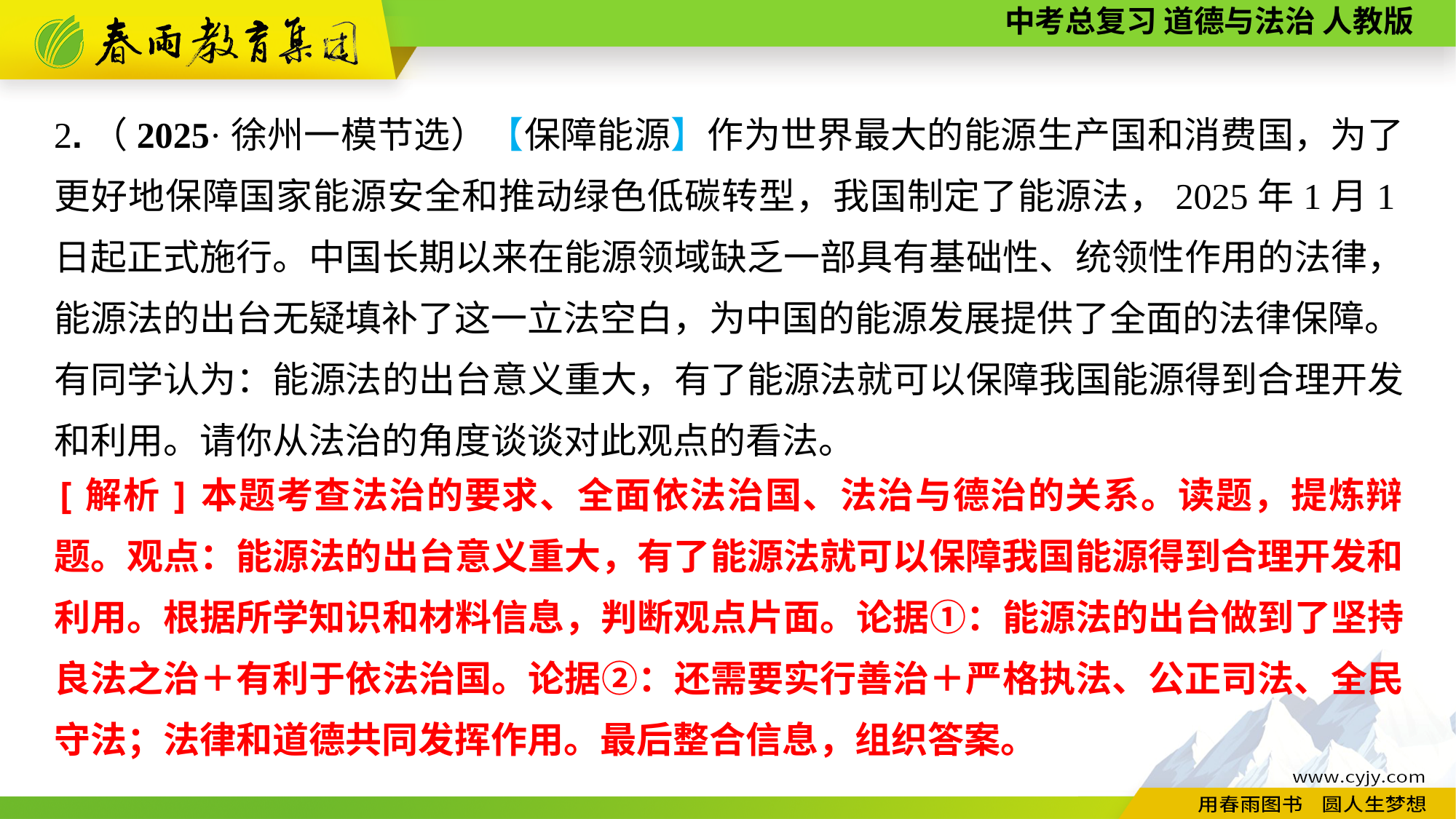

2.（2025·徐州一模节选）【保障能源】作为世界最大的能源生产国和消费国，为了更好地保障国家能源安全和推动绿色低碳转型，我国制定了能源法，2025年1月1日起正式施行。中国长期以来在能源领域缺乏一部具有基础性、统领性作用的法律，能源法的出台无疑填补了这一立法空白，为中国的能源发展提供了全面的法律保障。
有同学认为：能源法的出台意义重大，有了能源法就可以保障我国能源得到合理开发和利用。请你从法治的角度谈谈对此观点的看法。
[解析]本题考查法治的要求、全面依法治国、法治与德治的关系。读题，提炼辩题。观点：能源法的出台意义重大，有了能源法就可以保障我国能源得到合理开发和利用。根据所学知识和材料信息，判断观点片面。论据①：能源法的出台做到了坚持良法之治＋有利于依法治国。论据②：还需要实行善治＋严格执法、公正司法、全民守法；法律和道德共同发挥作用。最后整合信息，组织答案。